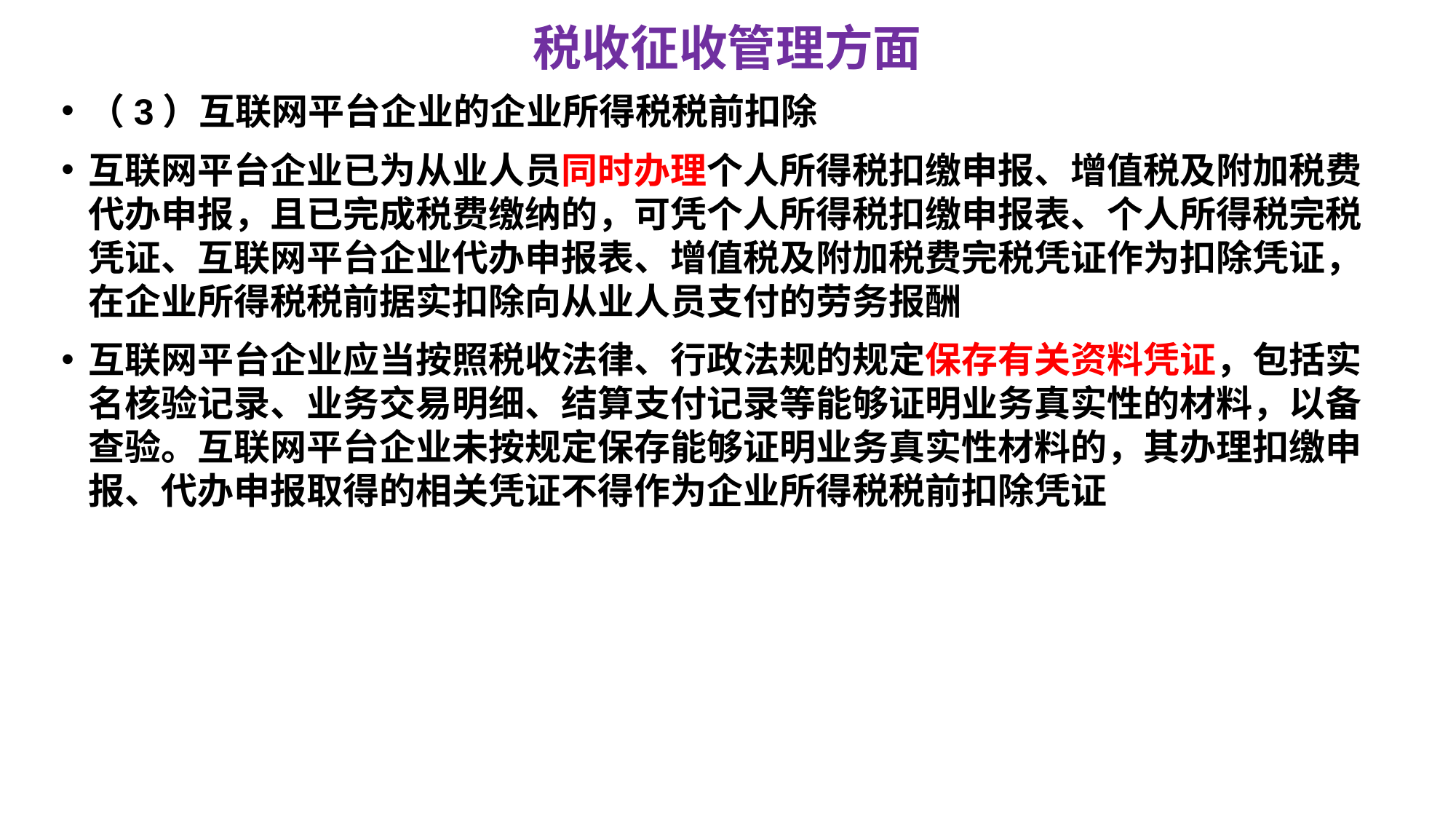

# 税收征收管理方面
（3）互联网平台企业的企业所得税税前扣除
互联网平台企业已为从业人员同时办理个人所得税扣缴申报、增值税及附加税费代办申报，且已完成税费缴纳的，可凭个人所得税扣缴申报表、个人所得税完税凭证、互联网平台企业代办申报表、增值税及附加税费完税凭证作为扣除凭证，在企业所得税税前据实扣除向从业人员支付的劳务报酬
互联网平台企业应当按照税收法律、行政法规的规定保存有关资料凭证，包括实名核验记录、业务交易明细、结算支付记录等能够证明业务真实性的材料，以备查验。互联网平台企业未按规定保存能够证明业务真实性材料的，其办理扣缴申报、代办申报取得的相关凭证不得作为企业所得税税前扣除凭证